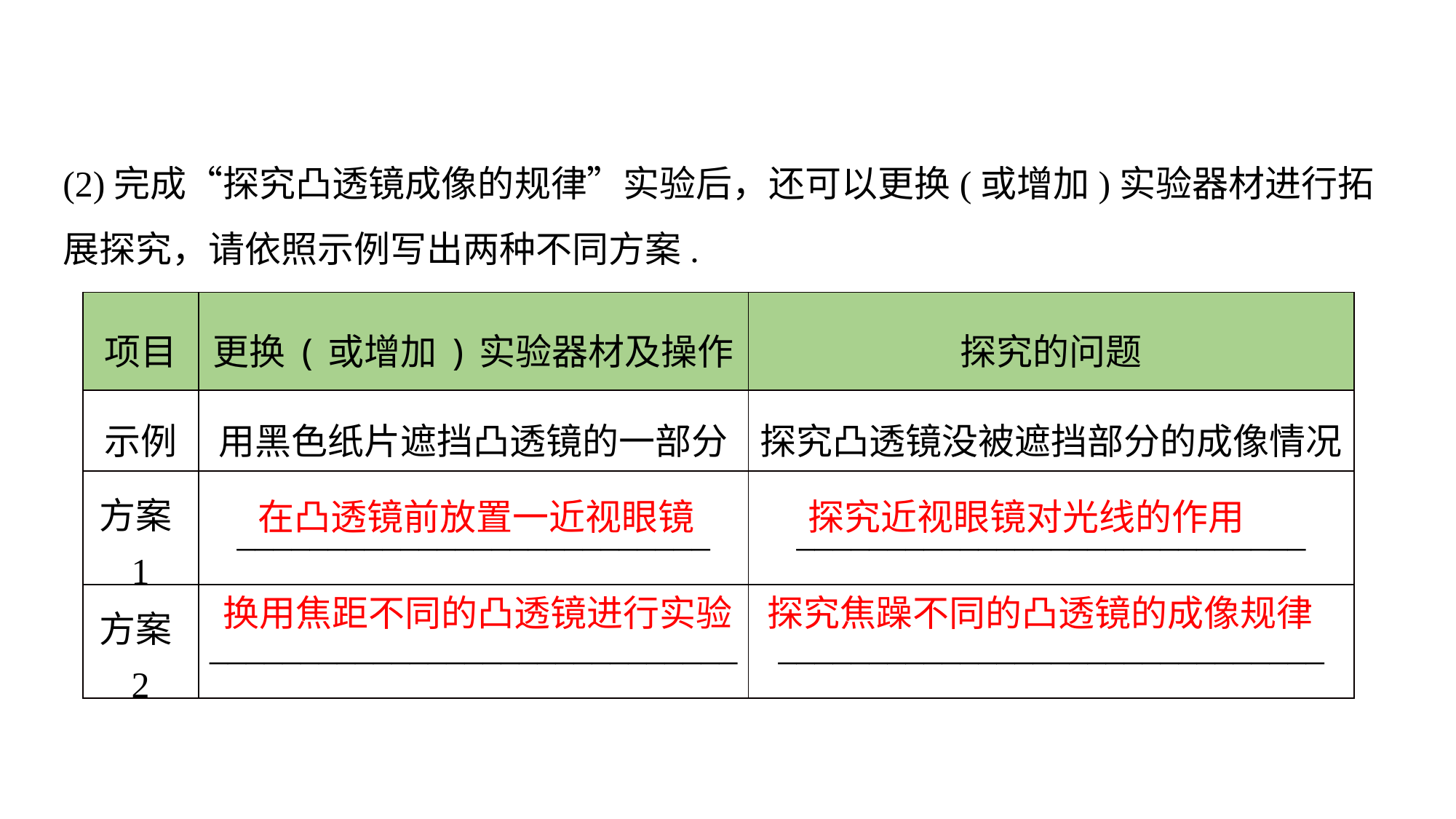

(2)完成“探究凸透镜成像的规律”实验后，还可以更换(或增加)实验器材进行拓展探究，请依照示例写出两种不同方案.
| 项目 | 更换(或增加)实验器材及操作 | 探究的问题 |
| --- | --- | --- |
| 示例 | 用黑色纸片遮挡凸透镜的一部分 | 探究凸透镜没被遮挡部分的成像情况 |
| 方案1 | \_\_\_\_\_\_\_\_\_\_\_\_\_\_\_\_\_\_\_\_\_\_\_\_\_\_ | \_\_\_\_\_\_\_\_\_\_\_\_\_\_\_\_\_\_\_\_\_\_\_\_\_\_\_\_ |
| 方案2 | \_\_\_\_\_\_\_\_\_\_\_\_\_\_\_\_\_\_\_\_\_\_\_\_\_\_\_\_\_ | \_\_\_\_\_\_\_\_\_\_\_\_\_\_\_\_\_\_\_\_\_\_\_\_\_\_\_\_\_\_ |
在凸透镜前放置一近视眼镜
探究近视眼镜对光线的作用
探究焦躁不同的凸透镜的成像规律
换用焦距不同的凸透镜进行实验